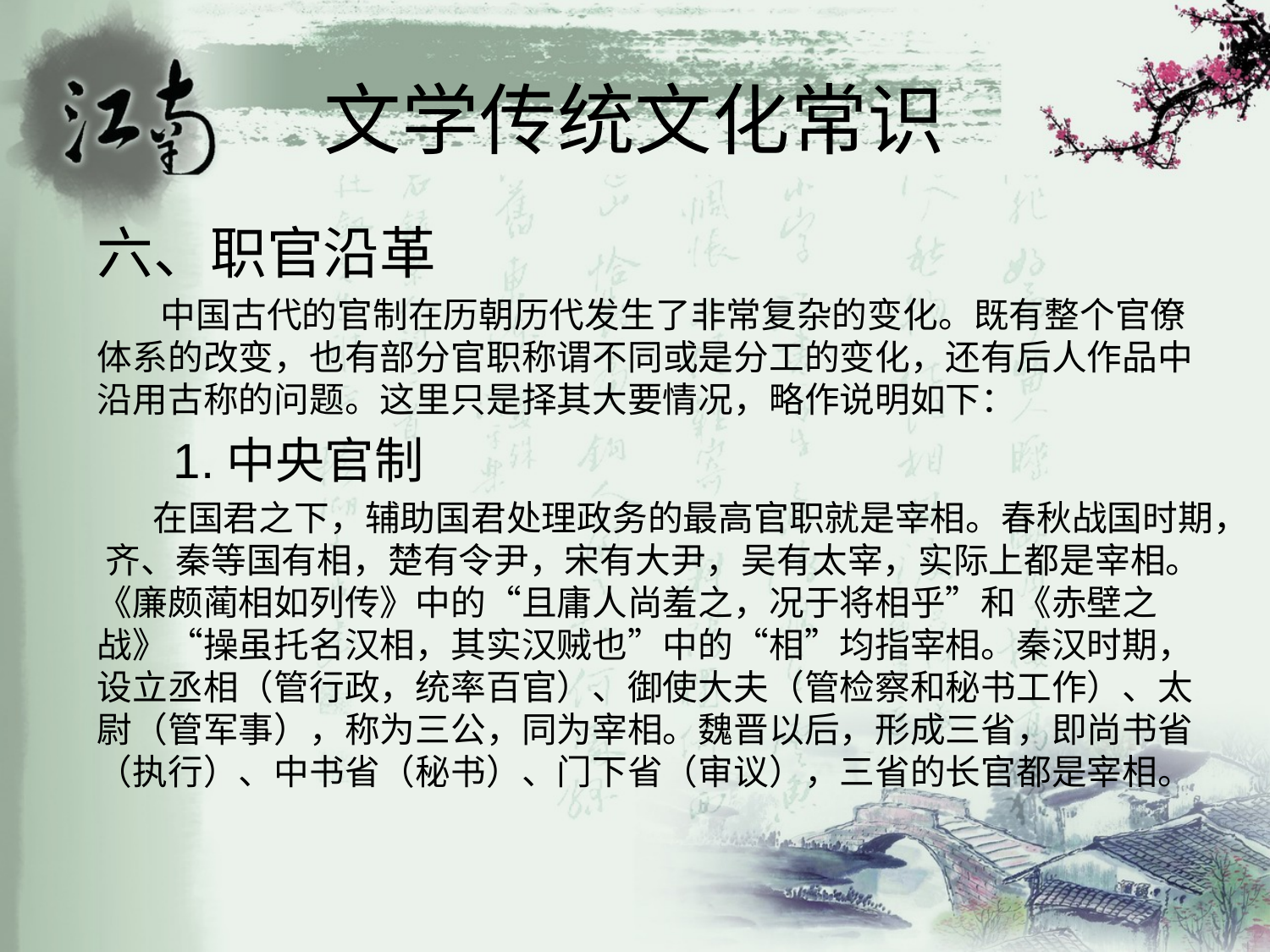

# 文学传统文化常识
六、职官沿革
       中国古代的官制在历朝历代发生了非常复杂的变化。既有整个官僚体系的改变，也有部分官职称谓不同或是分工的变化，还有后人作品中沿用古称的问题。这里只是择其大要情况，略作说明如下：
  　 1.中央官制
      在国君之下，辅助国君处理政务的最高官职就是宰相。春秋战国时期， 齐、秦等国有相，楚有令尹，宋有大尹，吴有太宰，实际上都是宰相。《廉颇蔺相如列传》中的“且庸人尚羞之，况于将相乎”和《赤壁之战》“操虽托名汉相，其实汉贼也”中的“相”均指宰相。秦汉时期，设立丞相（管行政，统率百官）、御使大夫（管检察和秘书工作）、太尉（管军事），称为三公，同为宰相。魏晋以后，形成三省，即尚书省（执行）、中书省（秘书）、门下省（审议），三省的长官都是宰相。